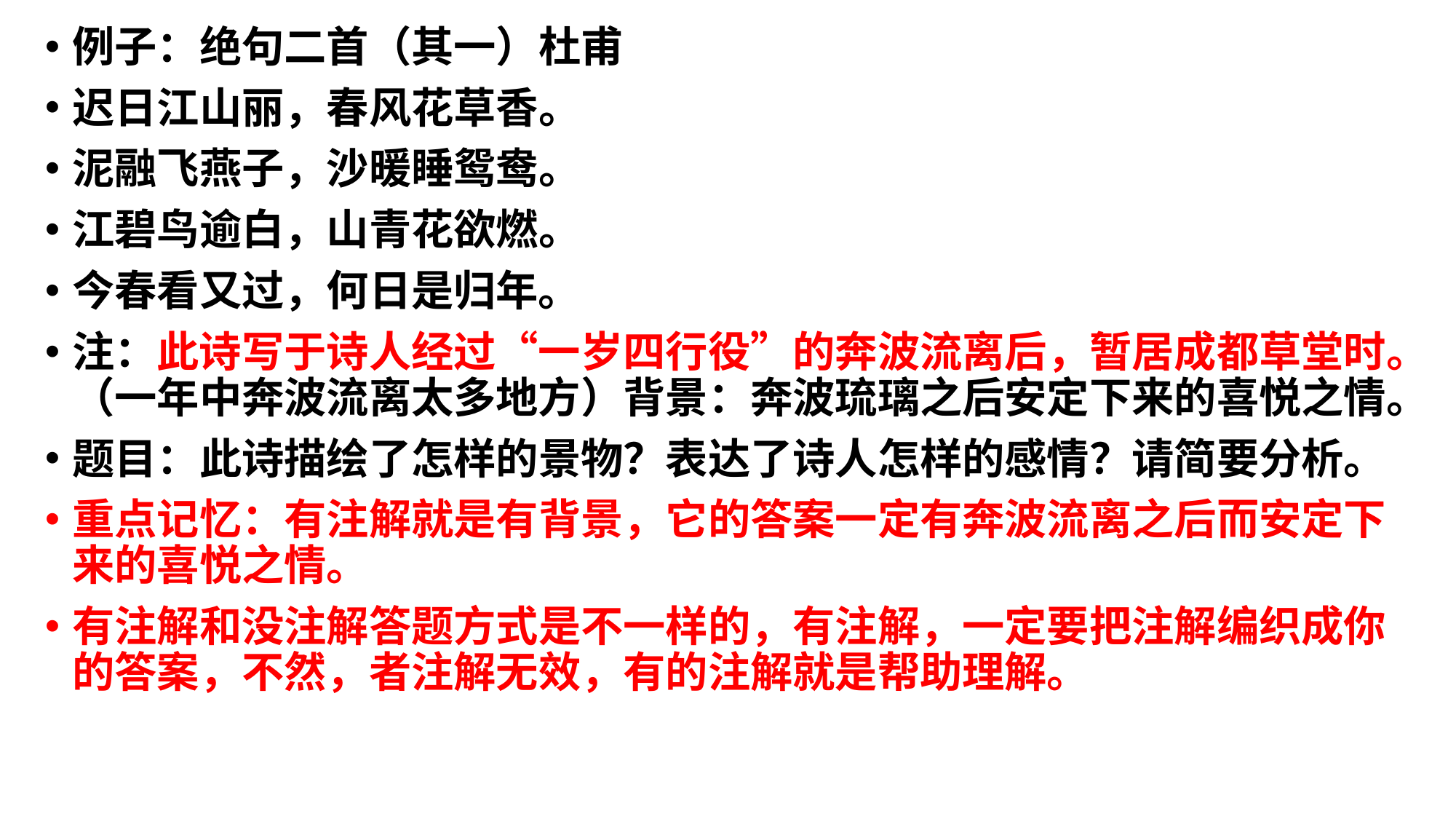

例子：绝句二首（其一）杜甫
迟日江山丽，春风花草香。
泥融飞燕子，沙暖睡鸳鸯。
江碧鸟逾白，山青花欲燃。
今春看又过，何日是归年。
注：此诗写于诗人经过“一岁四行役”的奔波流离后，暂居成都草堂时。（一年中奔波流离太多地方）背景：奔波琉璃之后安定下来的喜悦之情。
题目：此诗描绘了怎样的景物？表达了诗人怎样的感情？请简要分析。
重点记忆：有注解就是有背景，它的答案一定有奔波流离之后而安定下来的喜悦之情。
有注解和没注解答题方式是不一样的，有注解，一定要把注解编织成你的答案，不然，者注解无效，有的注解就是帮助理解。